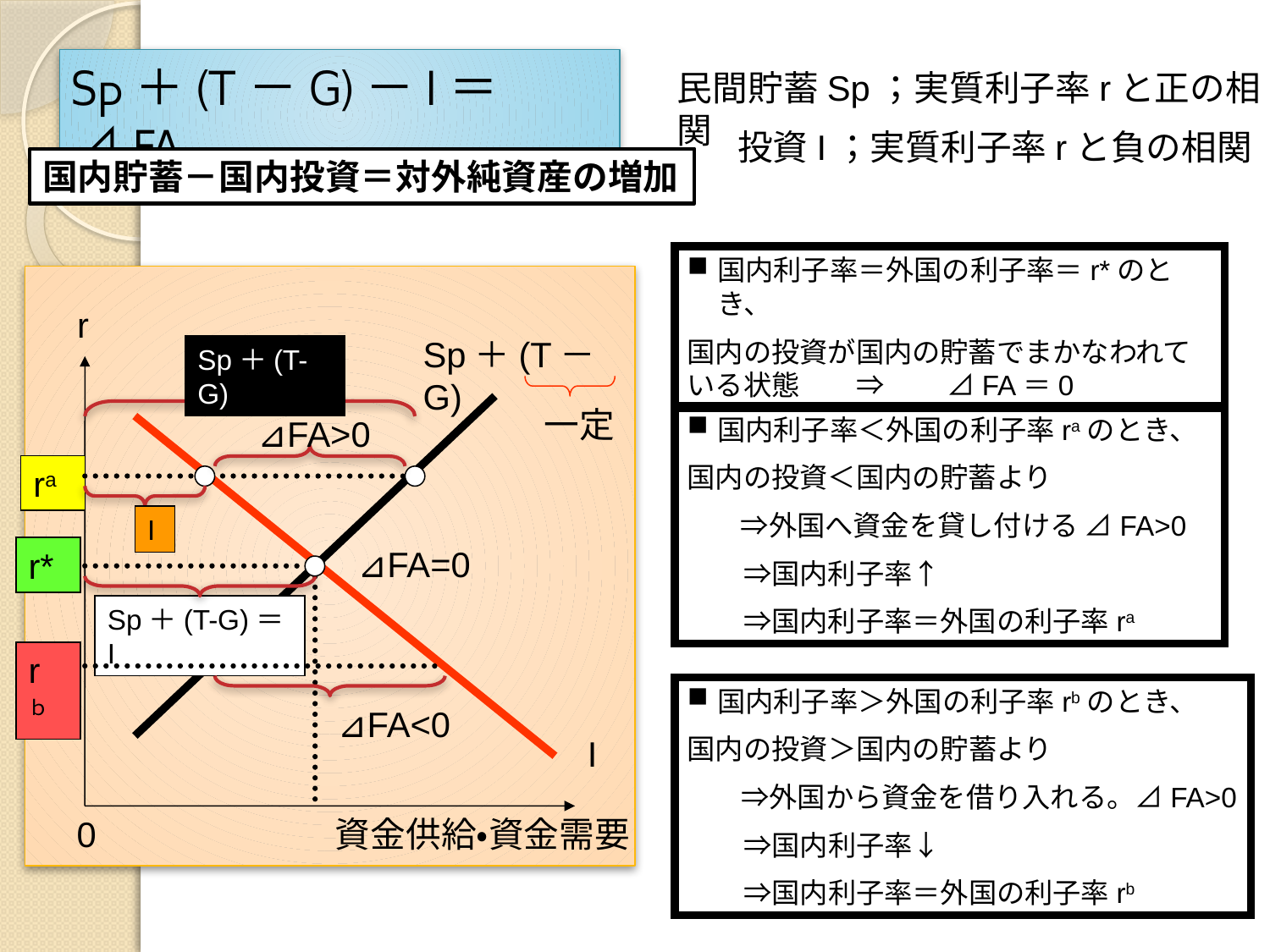

Sp＋(T－G)－I＝⊿FA
民間貯蓄Sp；実質利子率rと正の相関
投資I；実質利子率rと負の相関
国内貯蓄－国内投資＝対外純資産の増加

国内利子率＝外国の利子率＝r*のとき、
国内の投資が国内の貯蓄でまかなわれている状態　　⇒　　 ⊿FA＝0

r
Sp＋(T－G)
Sp＋(T-G)

一定
⊿FA>0
国内利子率＜外国の利子率raのとき、
国内の投資＜国内の貯蓄より
　    ⇒外国へ資金を貸し付ける ⊿FA>0
　　⇒国内利子率↑
　　⇒国内利子率＝外国の利子率ra

ra

I
⊿FA=0
r*

Sp＋(T-G)＝I
rｂ

国内利子率＞外国の利子率rbのとき、
国内の投資＞国内の貯蓄より
   　⇒外国から資金を借り入れる。⊿FA>0
　　⇒国内利子率↓
　　⇒国内利子率＝外国の利子率rb
⊿FA<0
I
0

資金供給・資金需要